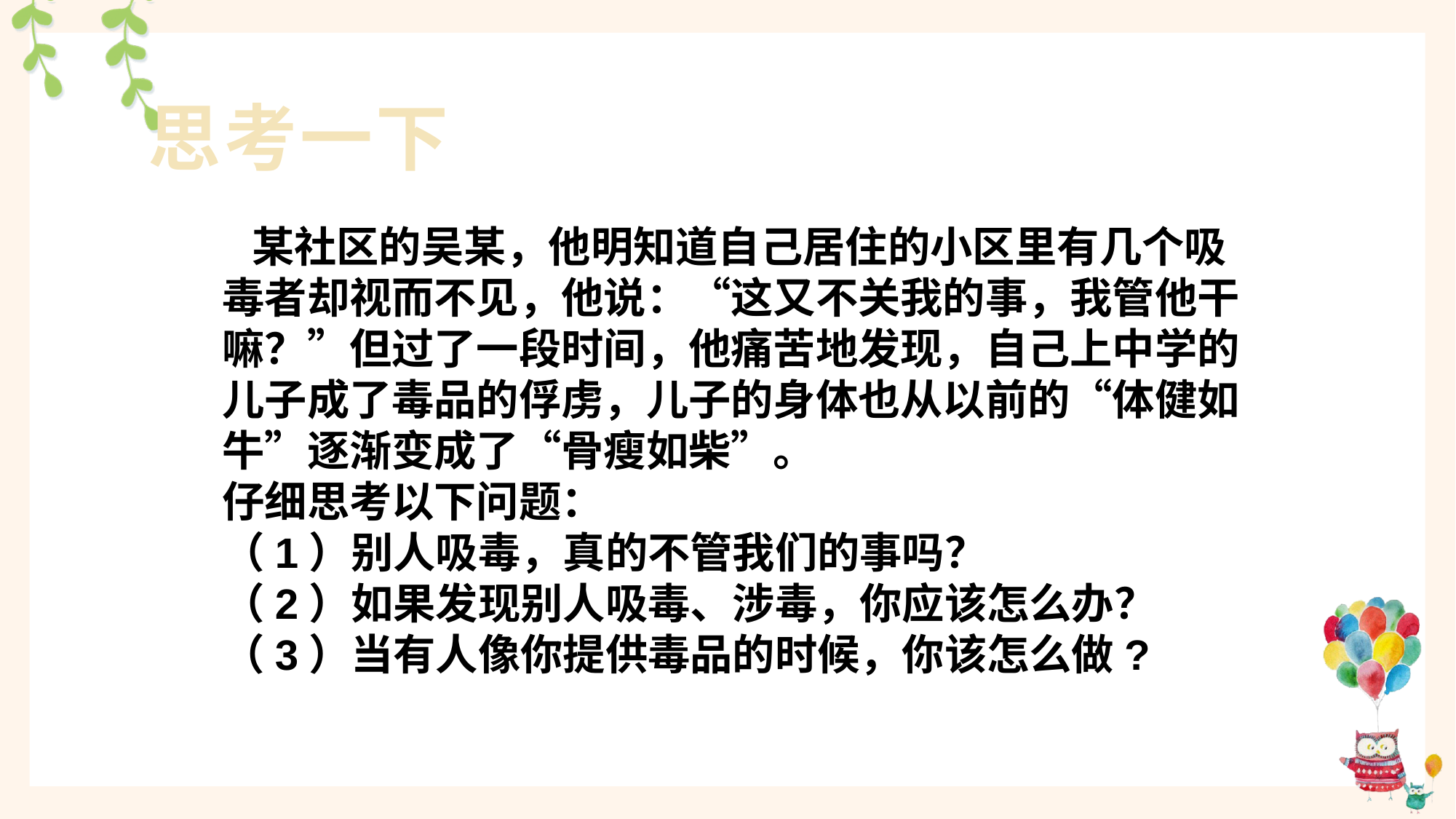

# 思考一下
  某社区的吴某，他明知道自己居住的小区里有几个吸毒者却视而不见，他说：“这又不关我的事，我管他干嘛？”但过了一段时间，他痛苦地发现，自己上中学的儿子成了毒品的俘虏，儿子的身体也从以前的“体健如牛”逐渐变成了“骨瘦如柴”。
仔细思考以下问题：
（1）别人吸毒，真的不管我们的事吗？
（2）如果发现别人吸毒、涉毒，你应该怎么办？
（3）当有人像你提供毒品的时候，你该怎么做?